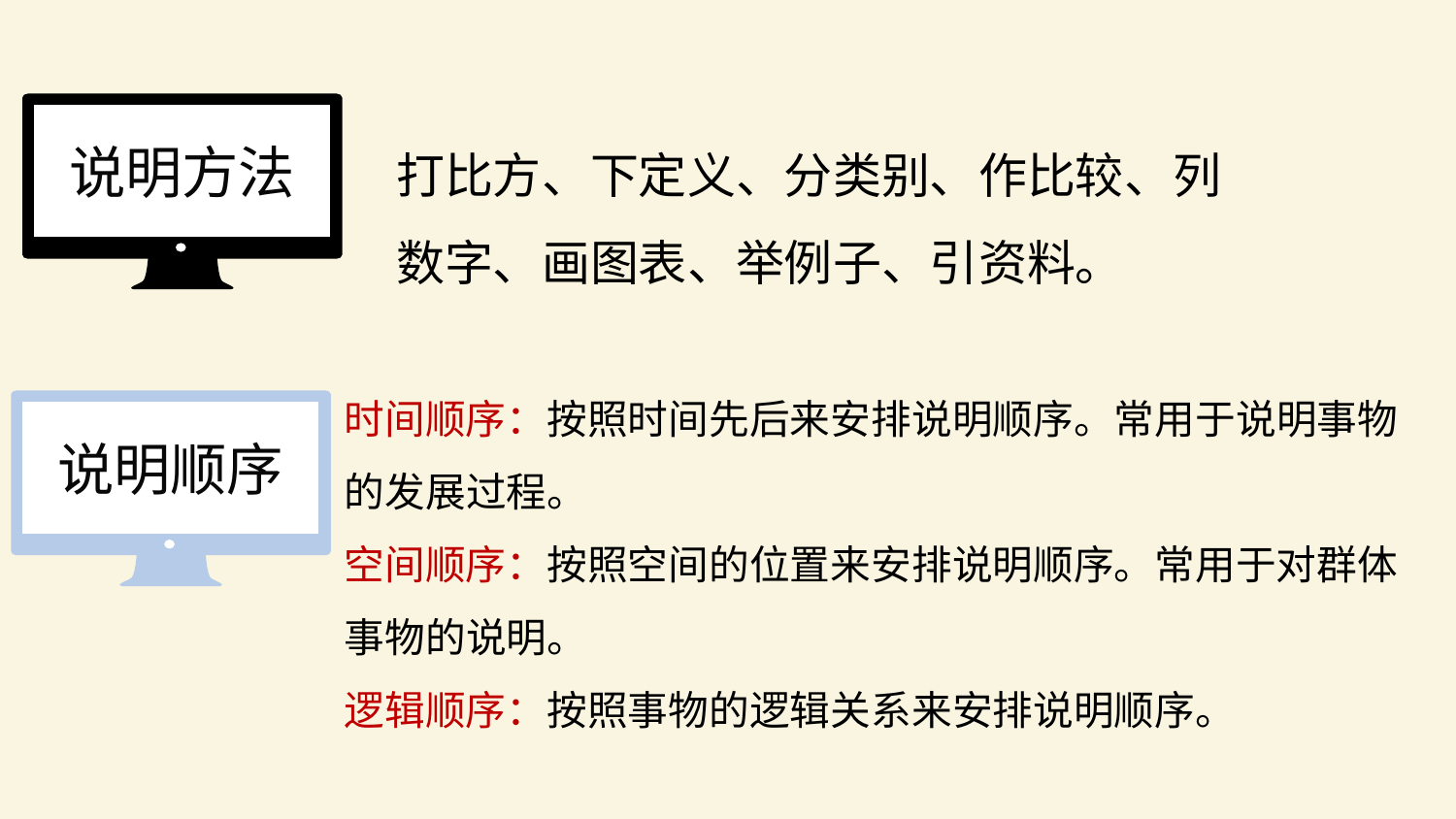

说明方法
打比方、下定义、分类别、作比较、列数字、画图表、举例子、引资料。

时间顺序：按照时间先后来安排说明顺序。常用于说明事物的发展过程。
空间顺序：按照空间的位置来安排说明顺序。常用于对群体事物的说明。
逻辑顺序：按照事物的逻辑关系来安排说明顺序。

说明顺序